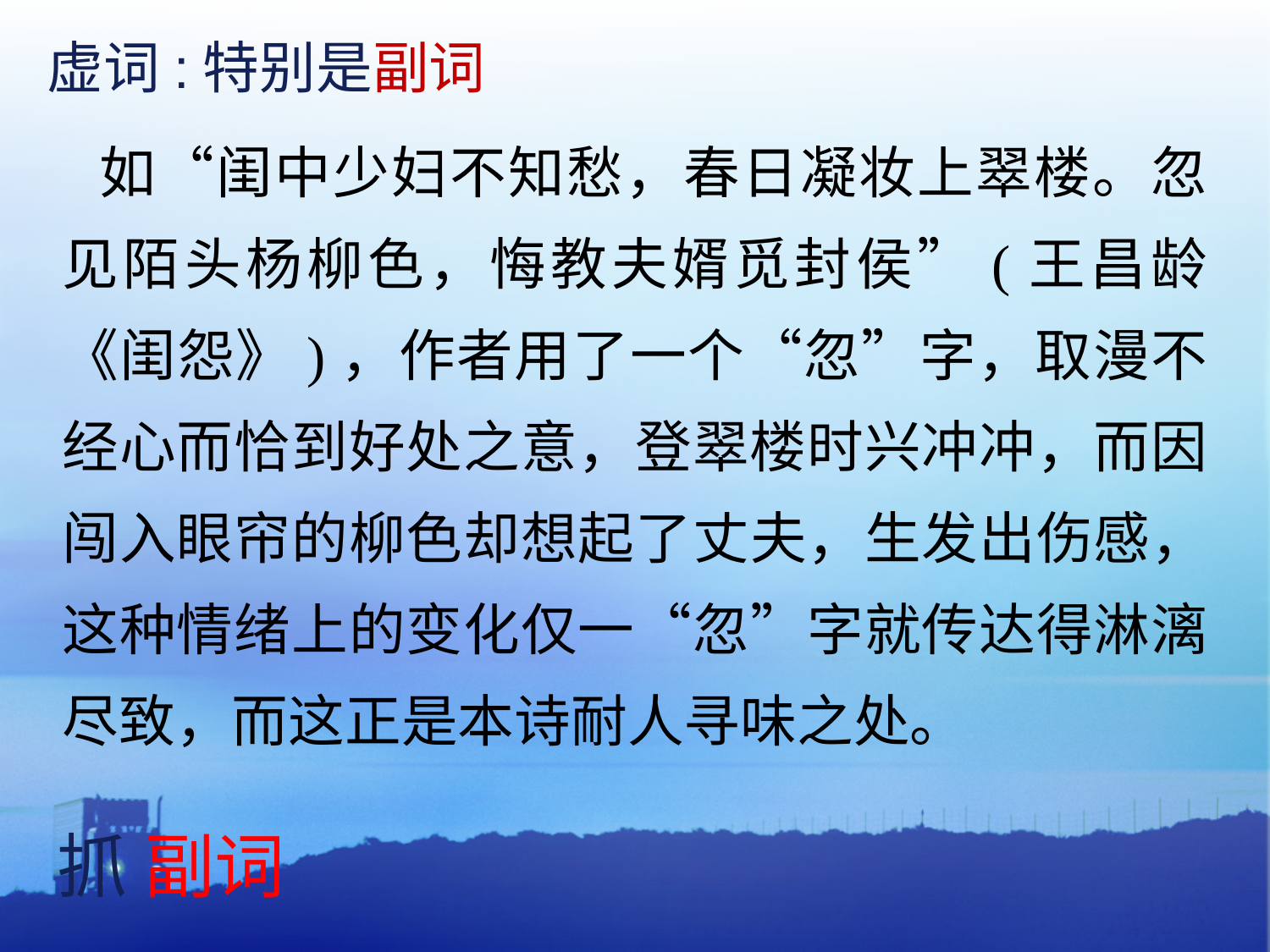

虚词:特别是副词
   如“闺中少妇不知愁，春日凝妆上翠楼。忽见陌头杨柳色，悔教夫婿觅封侯”(王昌龄《闺怨》)，作者用了一个“忽”字，取漫不经心而恰到好处之意，登翠楼时兴冲冲，而因闯入眼帘的柳色却想起了丈夫，生发出伤感，这种情绪上的变化仅一“忽”字就传达得淋漓尽致，而这正是本诗耐人寻味之处。

抓 副词